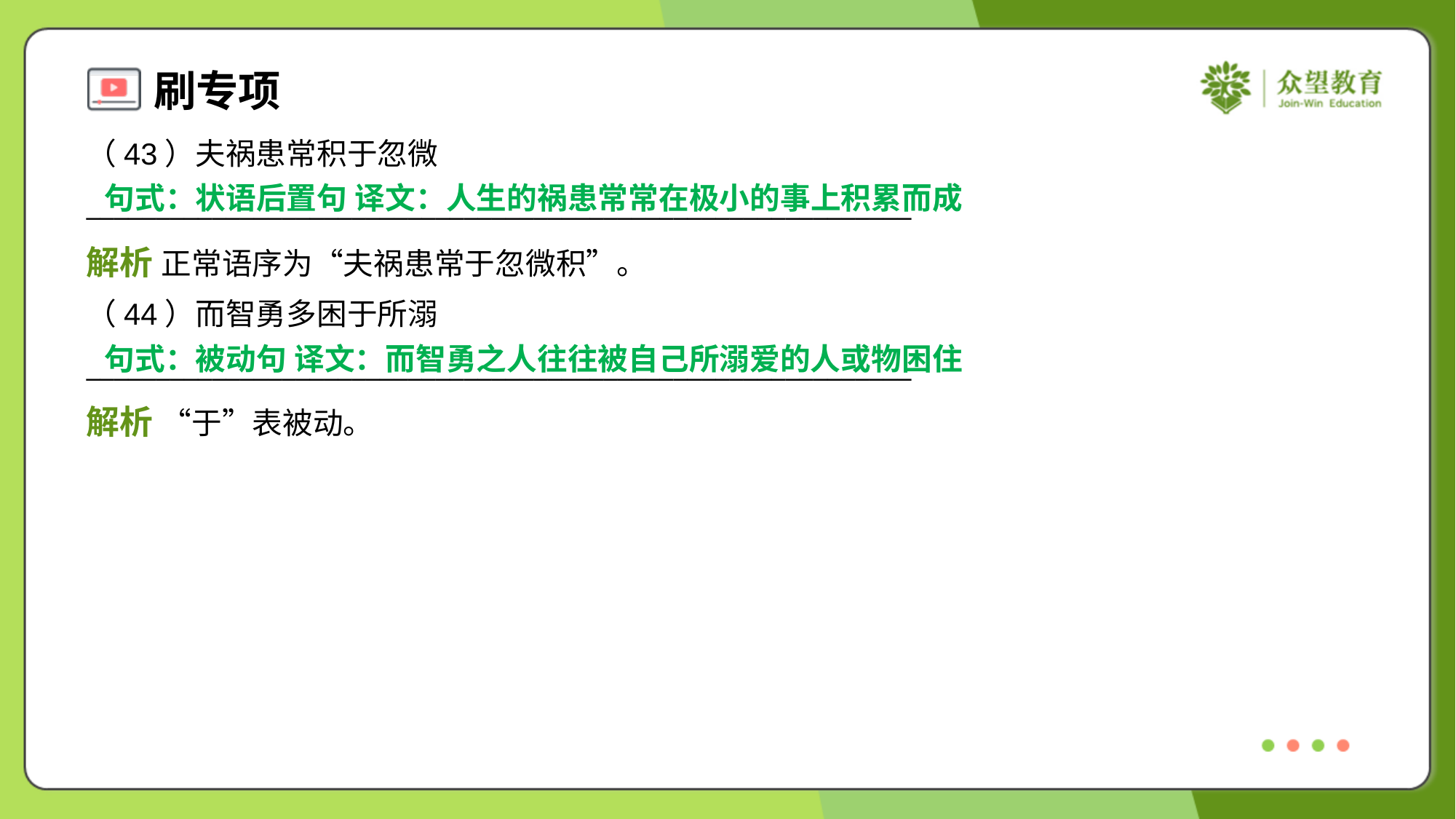

（43）夫祸患常积于忽微
___________________________________________________________
句式：状语后置句 译文：人生的祸患常常在极小的事上积累而成
解析 正常语序为“夫祸患常于忽微积”。
（44）而智勇多困于所溺
___________________________________________________________
句式：被动句 译文：而智勇之人往往被自己所溺爱的人或物困住
解析 “于”表被动。